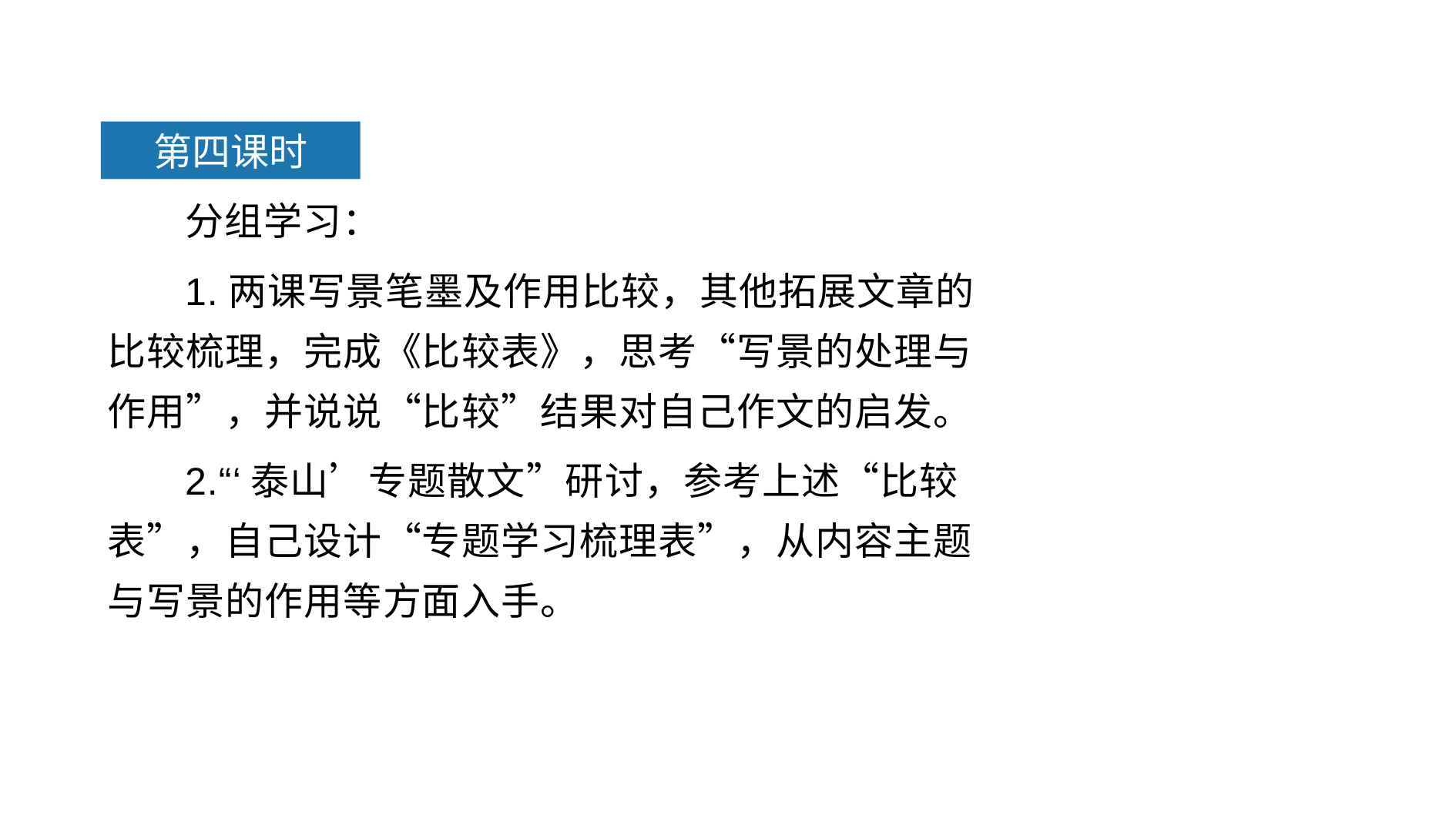

第四课时
分组学习：
1.两课写景笔墨及作用比较，其他拓展文章的比较梳理，完成《比较表》，思考“写景的处理与作用”，并说说“比较”结果对自己作文的启发。
2.“‘泰山’专题散文”研讨，参考上述“比较表”，自己设计“专题学习梳理表”，从内容主题与写景的作用等方面入手。